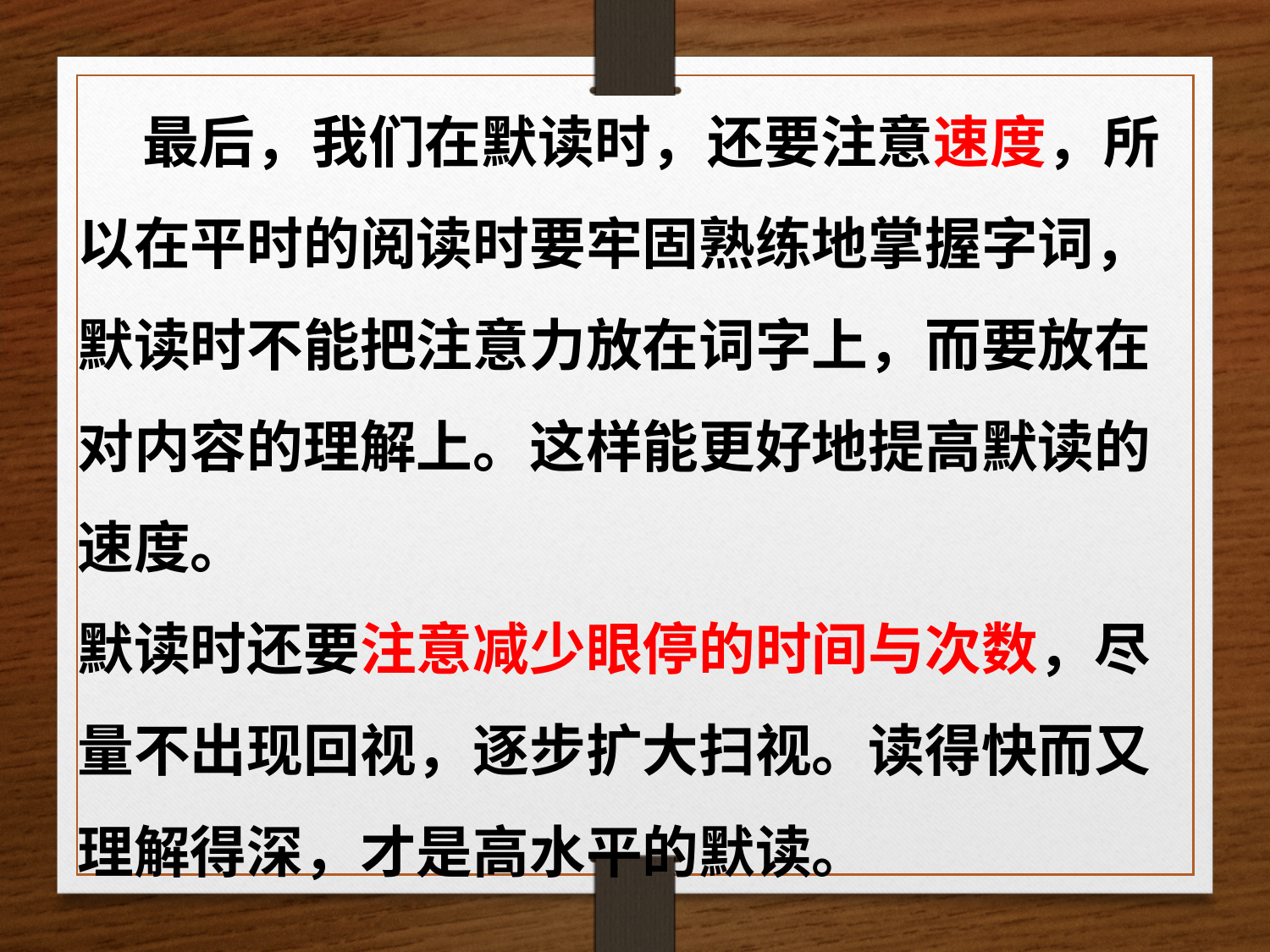

最后，我们在默读时，还要注意速度，所以在平时的阅读时要牢固熟练地掌握字词，默读时不能把注意力放在词字上，而要放在对内容的理解上。这样能更好地提高默读的速度。
默读时还要注意减少眼停的时间与次数，尽量不出现回视，逐步扩大扫视。读得快而又理解得深，才是高水平的默读。